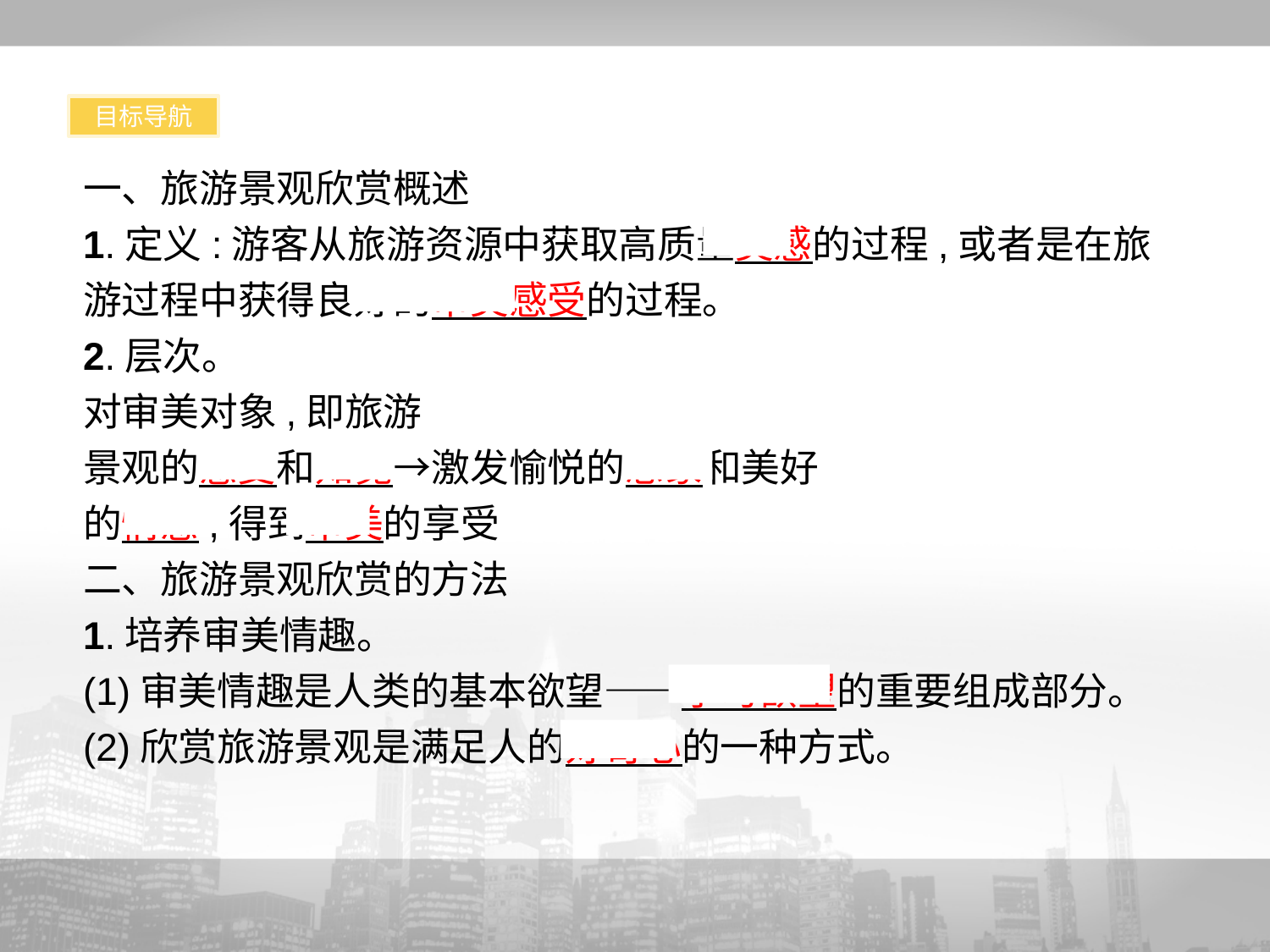

目标导航
一、旅游景观欣赏概述
1.定义:游客从旅游资源中获取高质量美感的过程,或者是在旅游过程中获得良好的审美感受的过程。
2.层次。
对审美对象,即旅游
景观的感受和知觉→激发愉悦的想象和美好
的情感,得到审美的享受
二、旅游景观欣赏的方法
1.培养审美情趣。
(1)审美情趣是人类的基本欲望——学习欲望的重要组成部分。
(2)欣赏旅游景观是满足人的好奇心的一种方式。